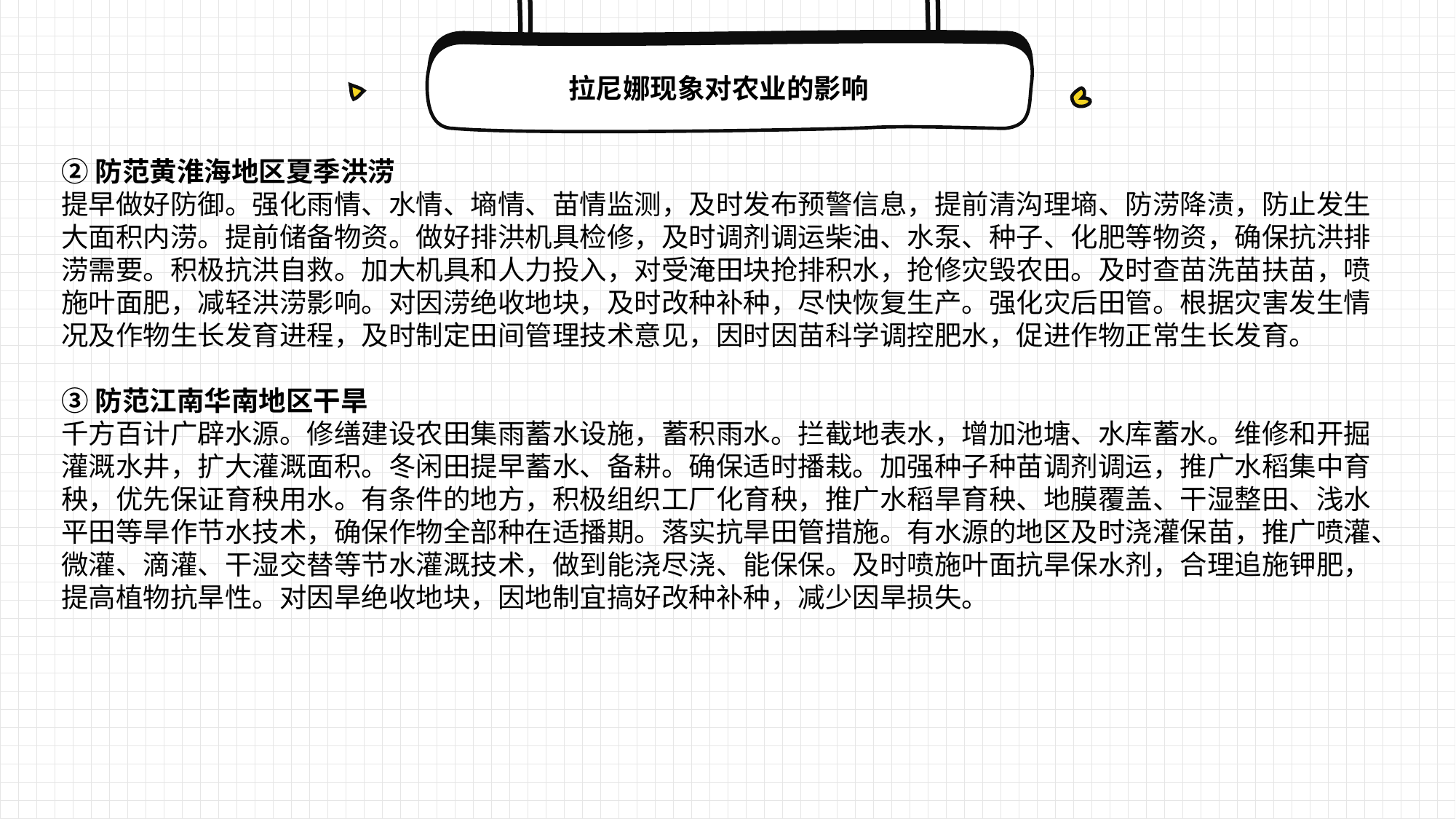

拉尼娜现象对农业的影响
②防范黄淮海地区夏季洪涝
提早做好防御。强化雨情、水情、墒情、苗情监测，及时发布预警信息，提前清沟理墒、防涝降渍，防止发生大面积内涝。提前储备物资。做好排洪机具检修，及时调剂调运柴油、水泵、种子、化肥等物资，确保抗洪排涝需要。积极抗洪自救。加大机具和人力投入，对受淹田块抢排积水，抢修灾毁农田。及时查苗洗苗扶苗，喷施叶面肥，减轻洪涝影响。对因涝绝收地块，及时改种补种，尽快恢复生产。强化灾后田管。根据灾害发生情况及作物生长发育进程，及时制定田间管理技术意见，因时因苗科学调控肥水，促进作物正常生长发育。

③防范江南华南地区干旱
千方百计广辟水源。修缮建设农田集雨蓄水设施，蓄积雨水。拦截地表水，增加池塘、水库蓄水。维修和开掘灌溉水井，扩大灌溉面积。冬闲田提早蓄水、备耕。确保适时播栽。加强种子种苗调剂调运，推广水稻集中育秧，优先保证育秧用水。有条件的地方，积极组织工厂化育秧，推广水稻旱育秧、地膜覆盖、干湿整田、浅水平田等旱作节水技术，确保作物全部种在适播期。落实抗旱田管措施。有水源的地区及时浇灌保苗，推广喷灌、微灌、滴灌、干湿交替等节水灌溉技术，做到能浇尽浇、能保保。及时喷施叶面抗旱保水剂，合理追施钾肥，提高植物抗旱性。对因旱绝收地块，因地制宜搞好改种补种，减少因旱损失。